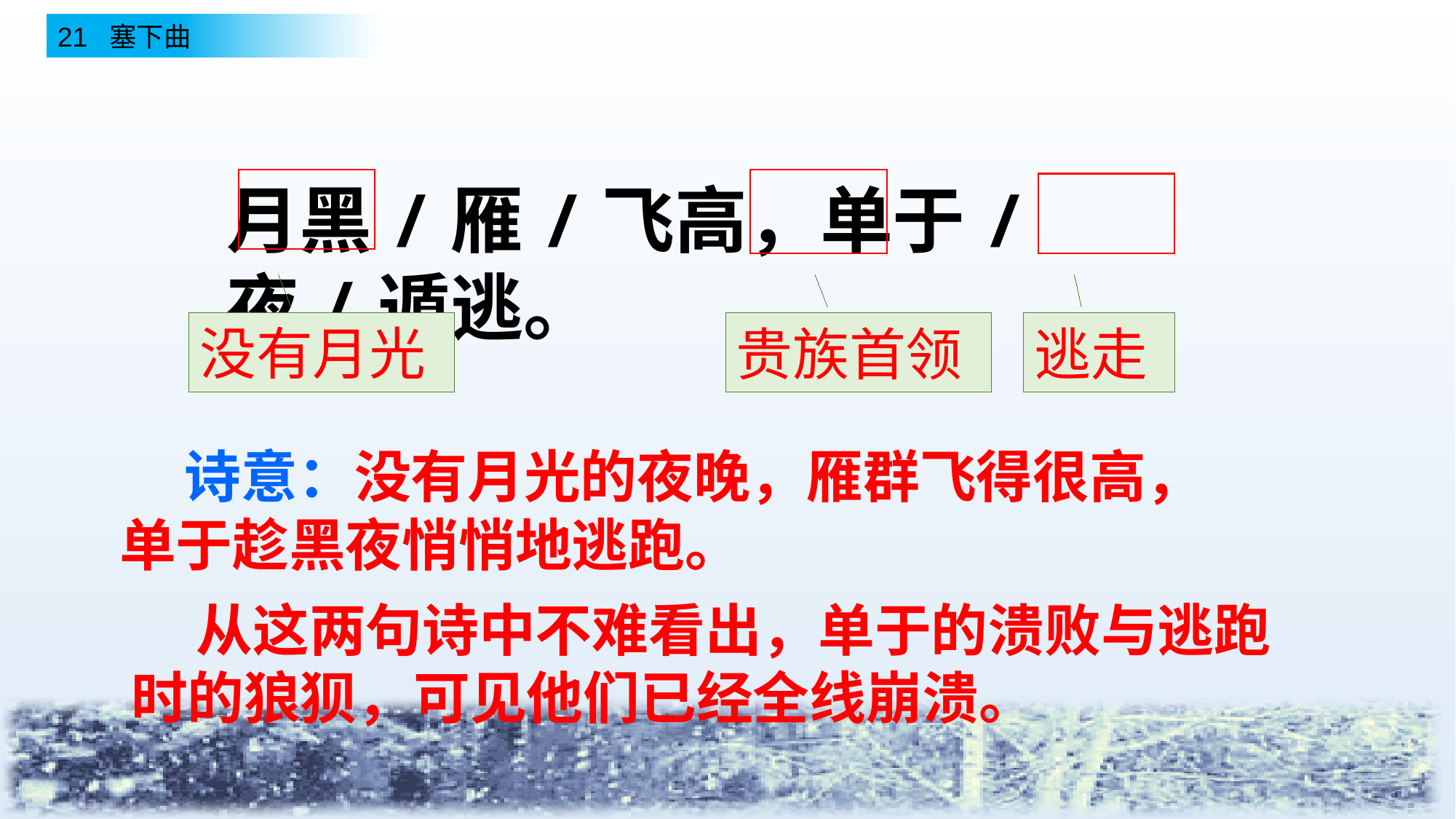

月黑/雁/飞高，单于/夜/遁逃。

没有月光
贵族首领
逃走
    诗意：没有月光的夜晚，雁群飞得很高，
单于趁黑夜悄悄地逃跑。
    从这两句诗中不难看出，单于的溃败与逃跑时的狼狈，可见他们已经全线崩溃。